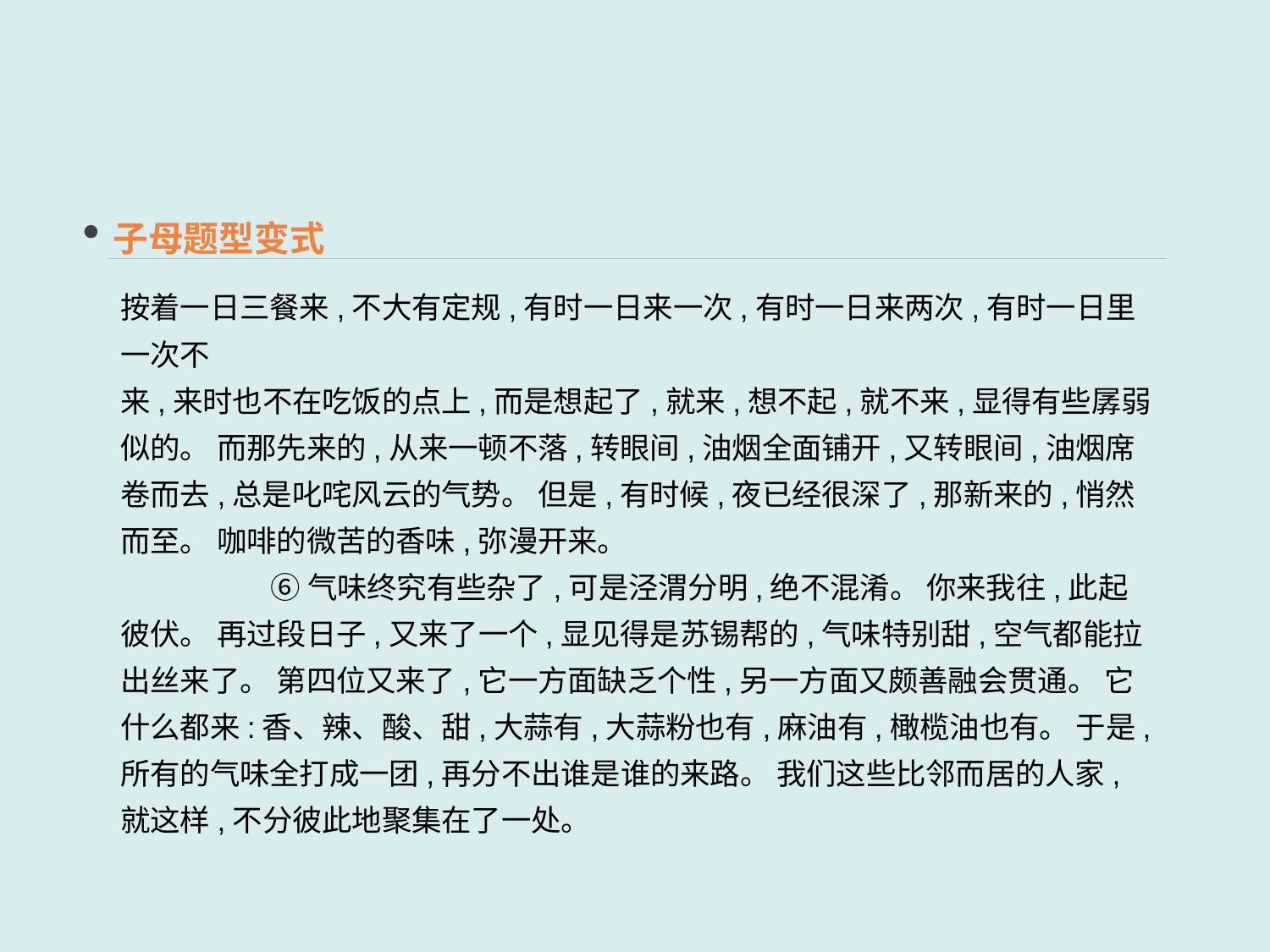

子母题型变式

按着一日三餐来,不大有定规,有时一日来一次,有时一日来两次,有时一日里一次不
来,来时也不在吃饭的点上,而是想起了,就来,想不起,就不来,显得有些孱弱似的。 而那先来的,从来一顿不落,转眼间,油烟全面铺开,又转眼间,油烟席卷而去,总是叱咤风云的气势。 但是,有时候,夜已经很深了,那新来的,悄然而至。 咖啡的微苦的香味,弥漫开来。
⑥气味终究有些杂了,可是泾渭分明,绝不混淆。 你来我往,此起彼伏。 再过段日子,又来了一个,显见得是苏锡帮的,气味特别甜,空气都能拉出丝来了。 第四位又来了,它一方面缺乏个性,另一方面又颇善融会贯通。 它什么都来:香、辣、酸、甜,大蒜有,大蒜粉也有,麻油有,橄榄油也有。 于是,所有的气味全打成一团,再分不出谁是谁的来路。 我们这些比邻而居的人家,就这样,不分彼此地聚集在了一处。